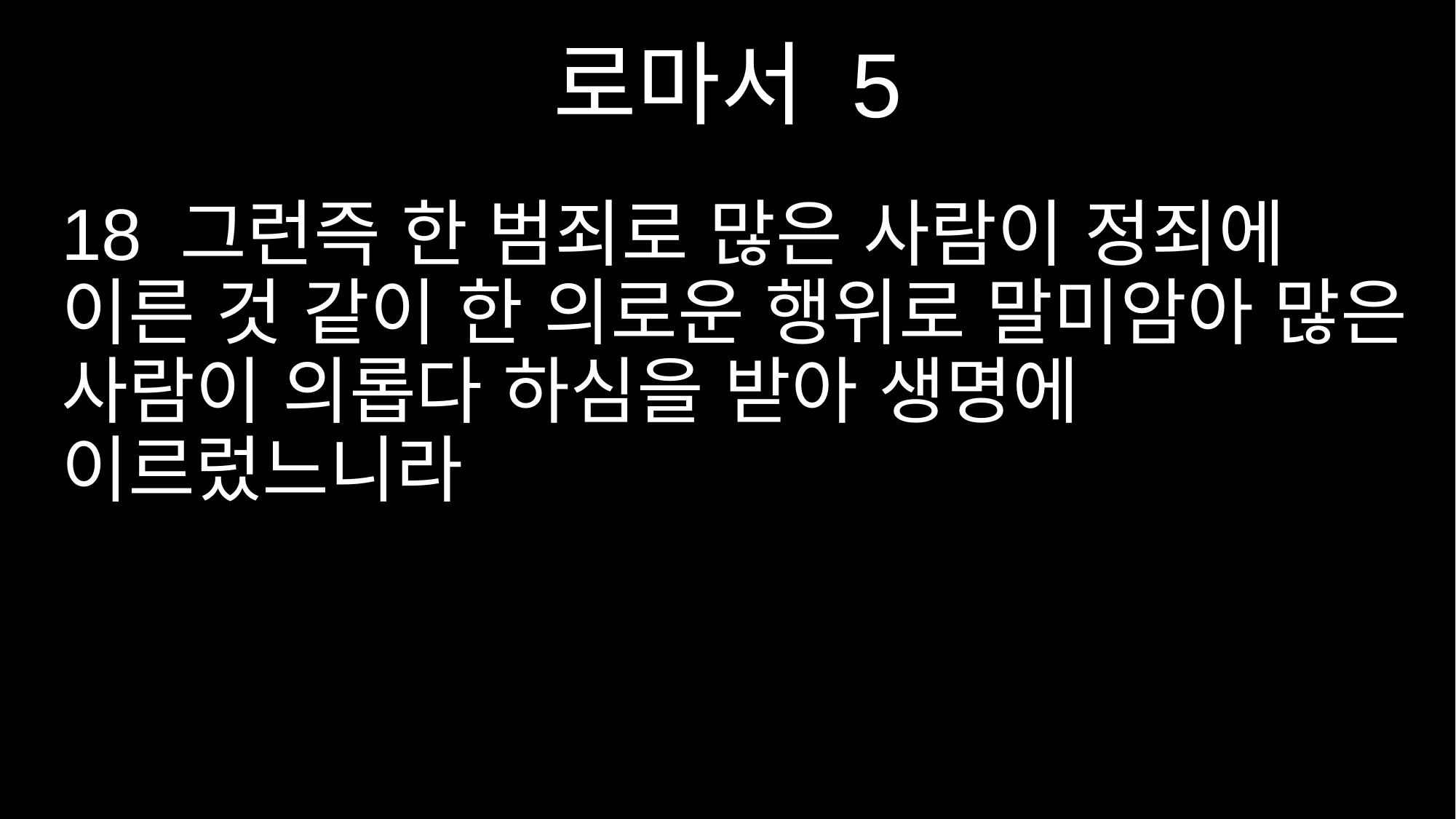

로마서 5
18 그런즉 한 범죄로 많은 사람이 정죄에 이른 것 같이 한 의로운 행위로 말미암아 많은 사람이 의롭다 하심을 받아 생명에 이르렀느니라